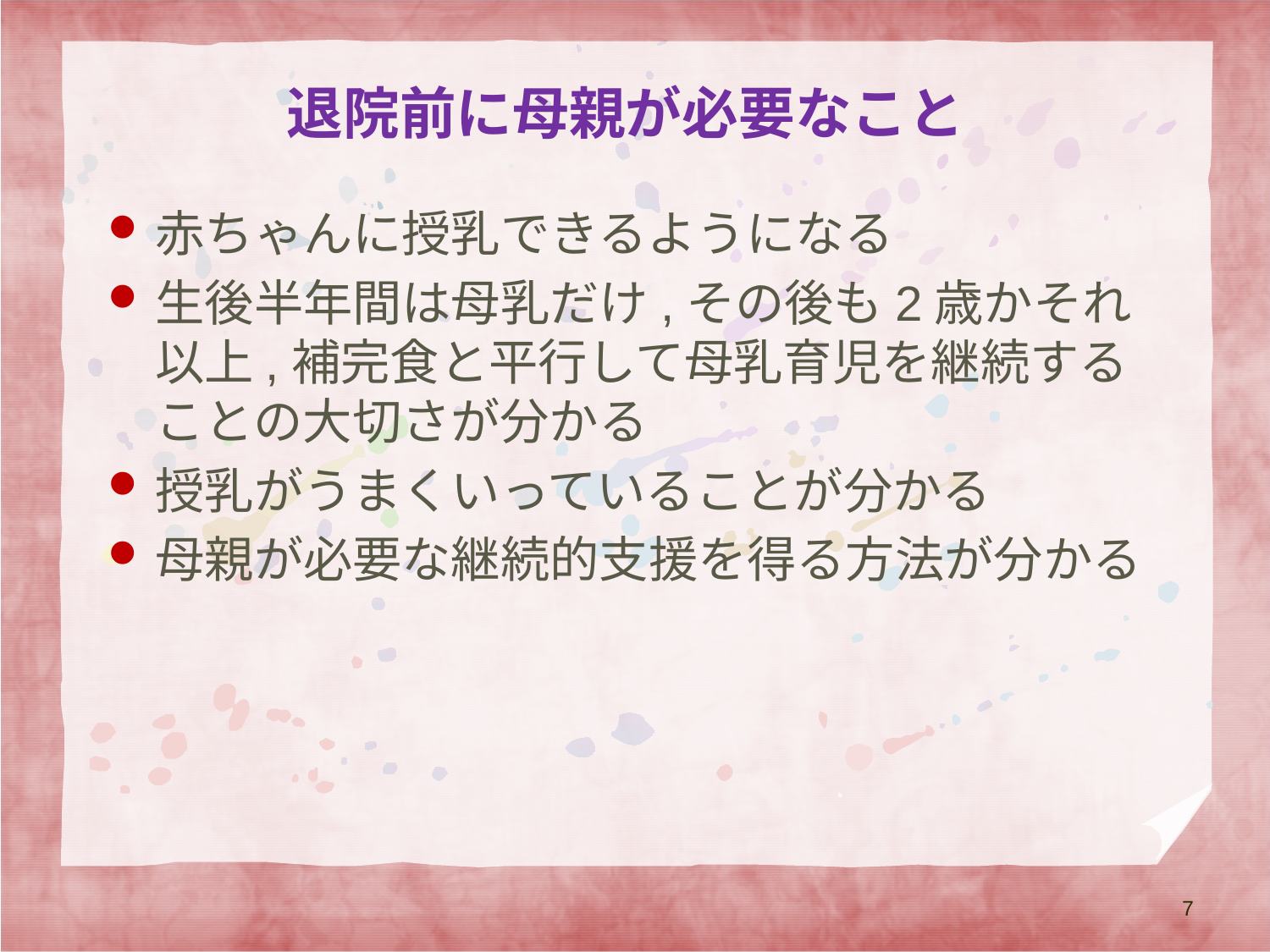

# 退院前に母親が必要なこと
赤ちゃんに授乳できるようになる
生後半年間は母乳だけ,その後も2歳かそれ以上,補完食と平行して母乳育児を継続することの大切さが分かる
授乳がうまくいっていることが分かる
母親が必要な継続的支援を得る方法が分かる
7